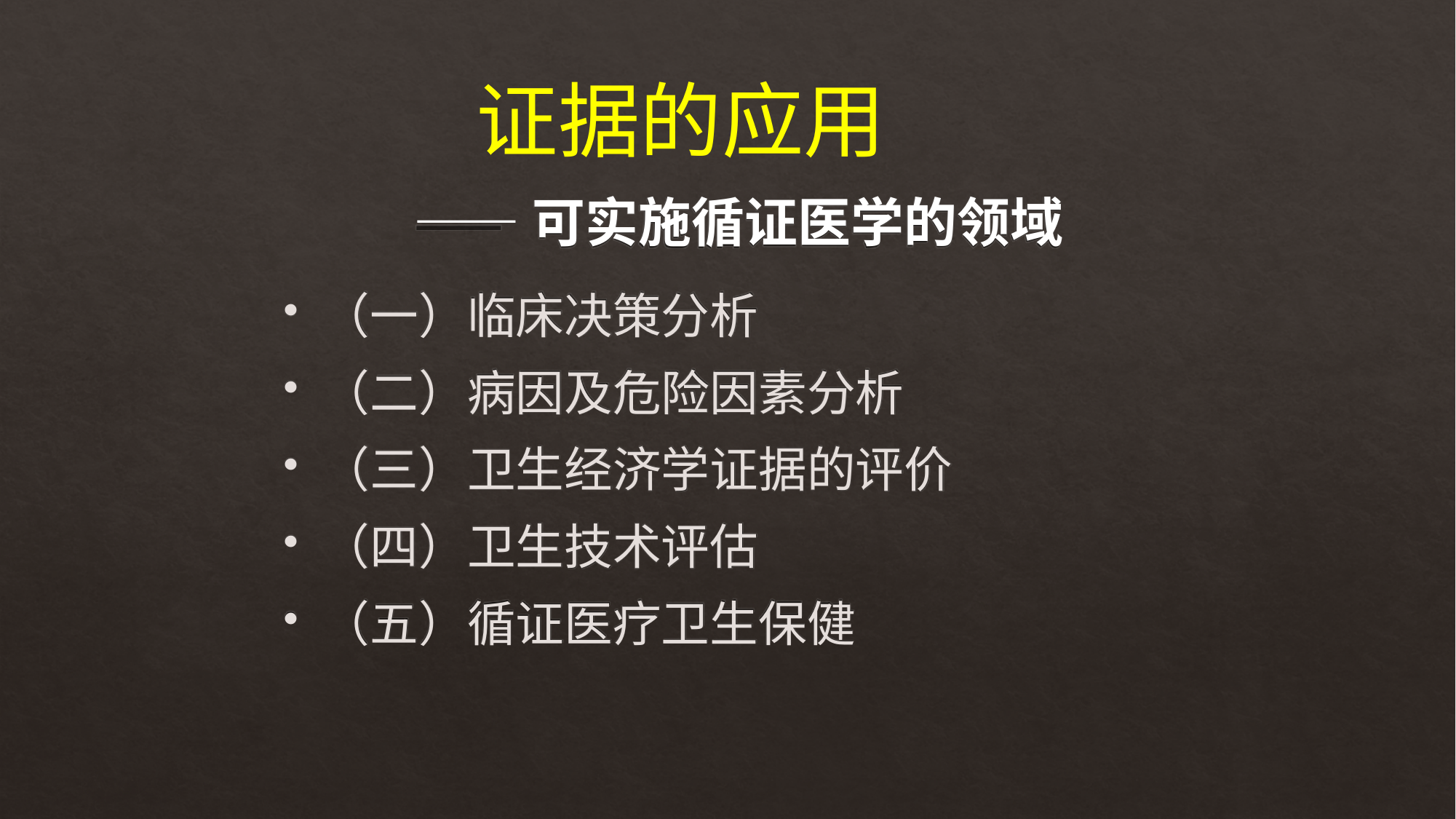

证据的应用
# ——可实施循证医学的领域
（一）临床决策分析
（二）病因及危险因素分析
（三）卫生经济学证据的评价
（四）卫生技术评估
（五）循证医疗卫生保健